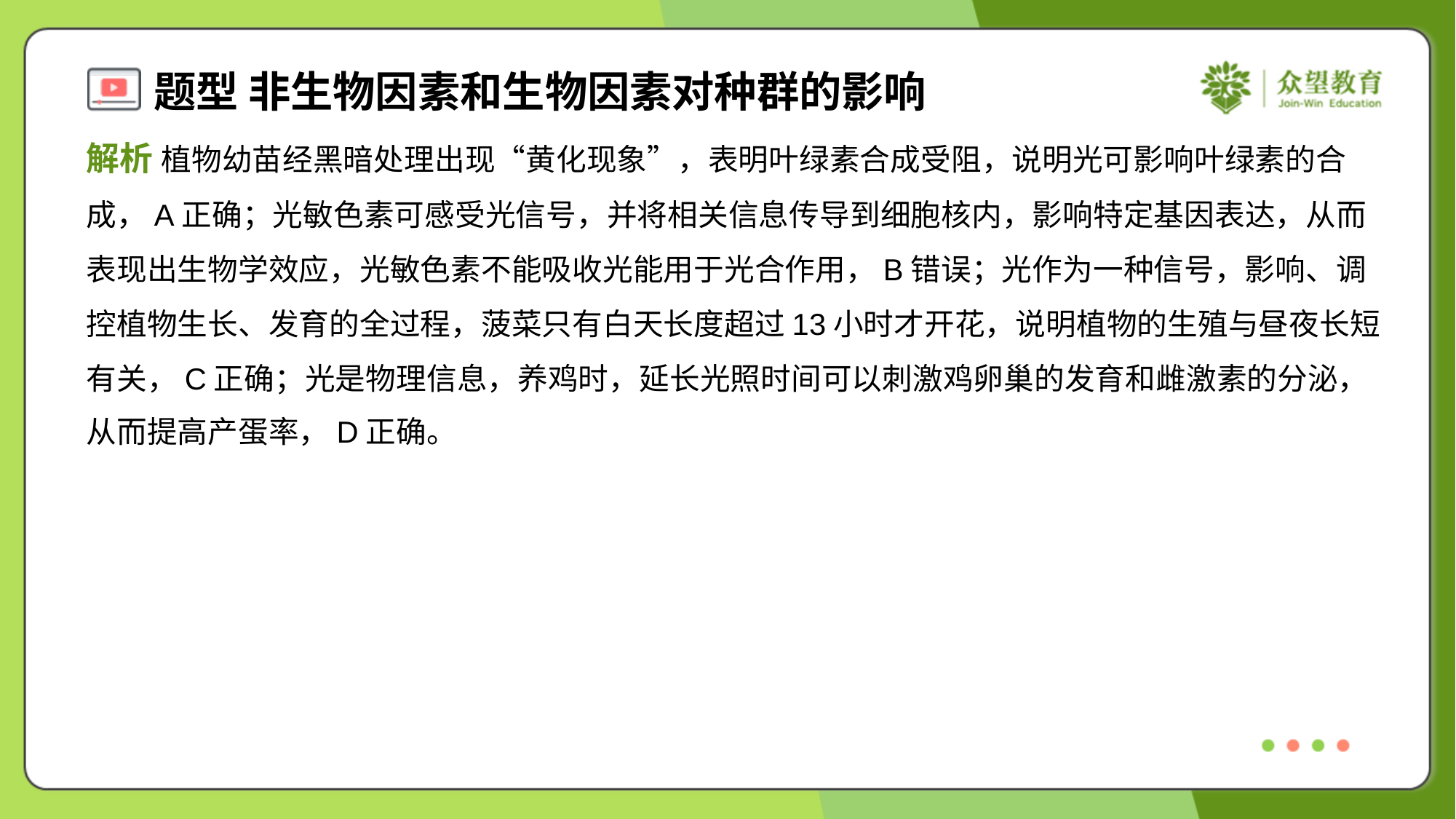

解析 植物幼苗经黑暗处理出现“黄化现象”，表明叶绿素合成受阻，说明光可影响叶绿素的合
成，A正确；光敏色素可感受光信号，并将相关信息传导到细胞核内，影响特定基因表达，从而
表现出生物学效应，光敏色素不能吸收光能用于光合作用，B错误；光作为一种信号，影响、调
控植物生长、发育的全过程，菠菜只有白天长度超过13小时才开花，说明植物的生殖与昼夜长短
有关，C正确；光是物理信息，养鸡时，延长光照时间可以刺激鸡卵巢的发育和雌激素的分泌，
从而提高产蛋率，D正确。